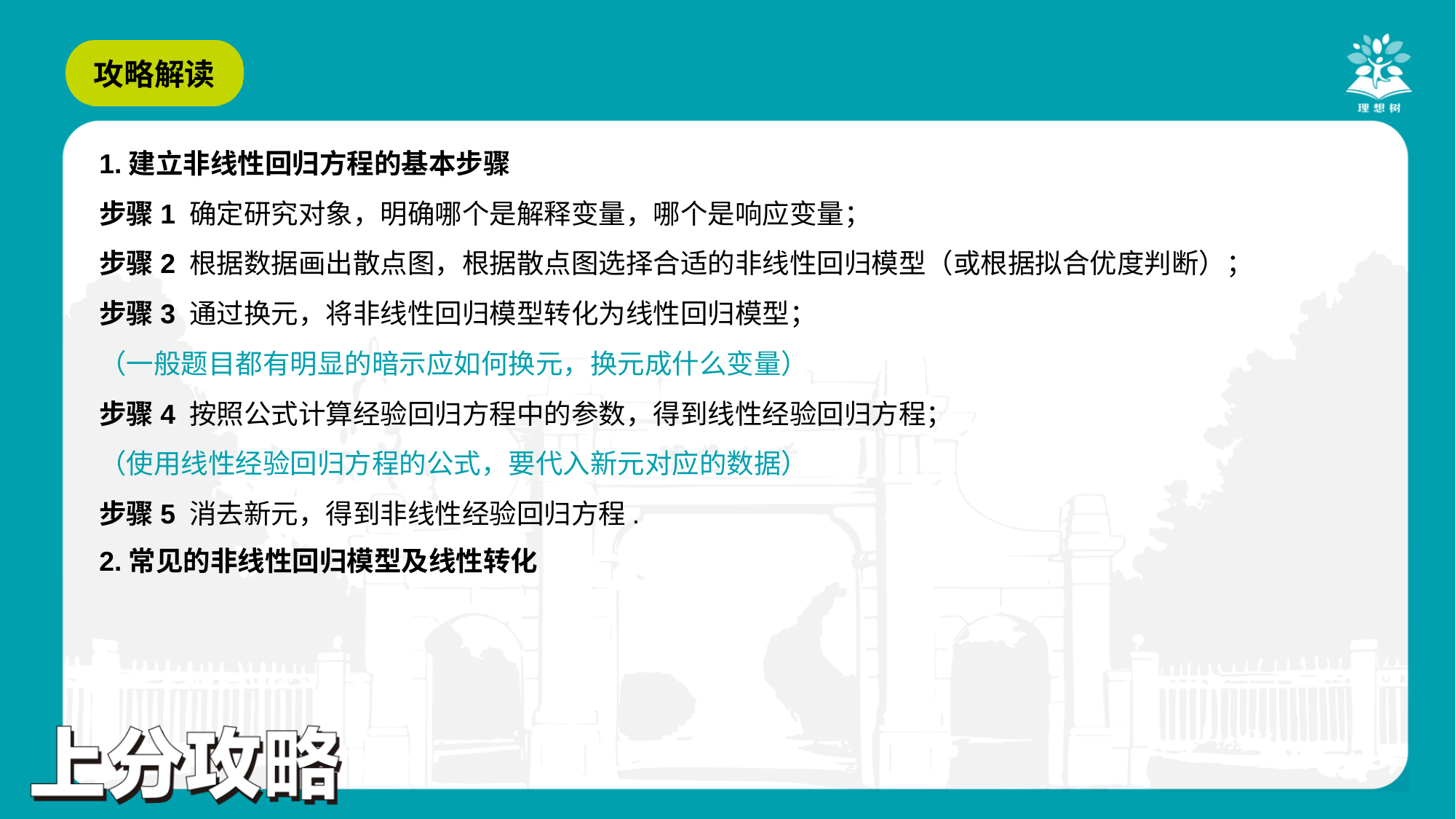

1.建立非线性回归方程的基本步骤
步骤1 确定研究对象，明确哪个是解释变量，哪个是响应变量；
步骤2 根据数据画出散点图，根据散点图选择合适的非线性回归模型（或根据拟合优度判断）；
步骤3 通过换元，将非线性回归模型转化为线性回归模型；
（一般题目都有明显的暗示应如何换元，换元成什么变量）
步骤4 按照公式计算经验回归方程中的参数，得到线性经验回归方程；
（使用线性经验回归方程的公式，要代入新元对应的数据）
步骤5 消去新元，得到非线性经验回归方程.
2.常见的非线性回归模型及线性转化#3